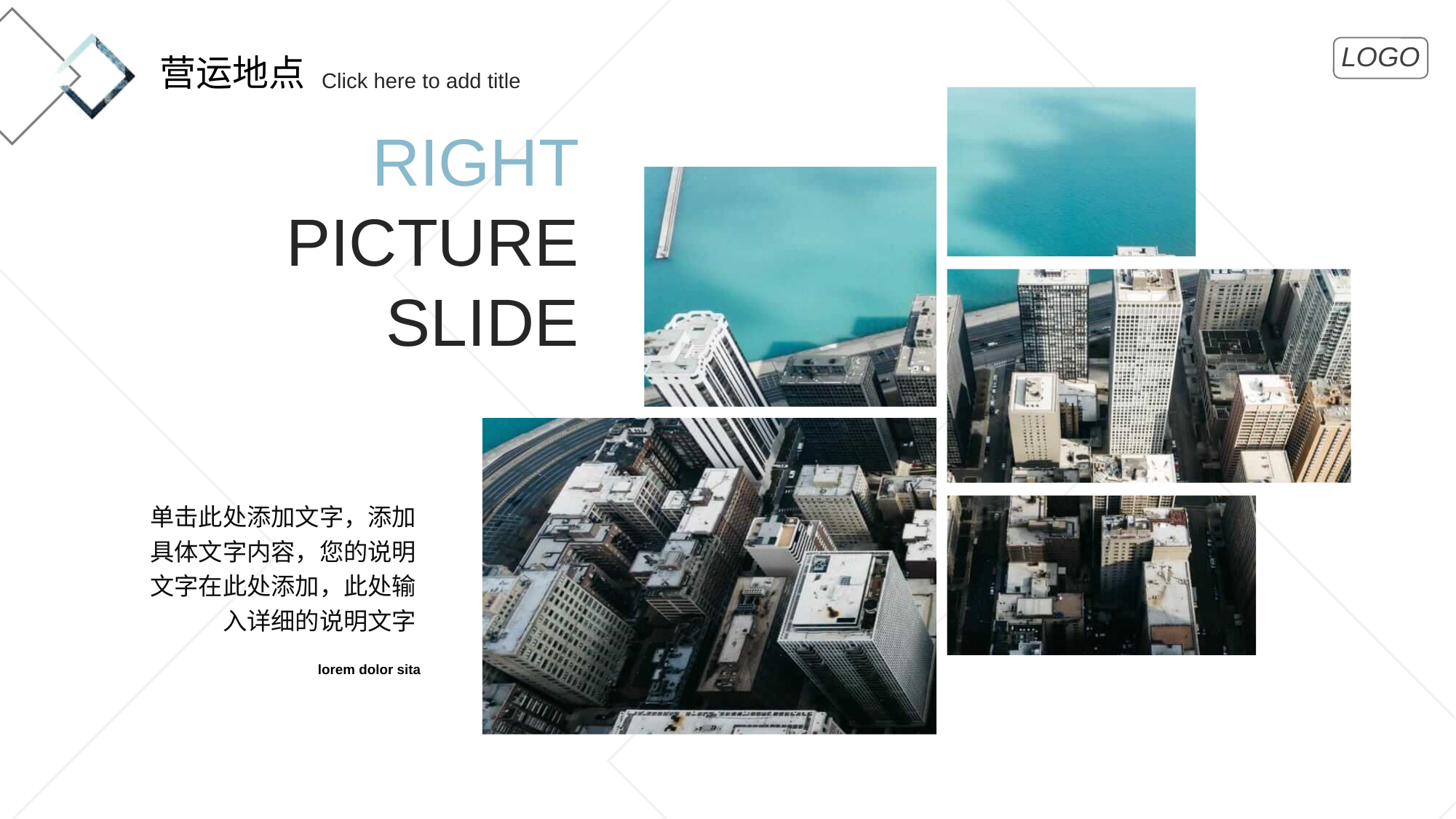

营运地点
Click here to add title

right
picture
slide
单击此处添加文字，添加具体文字内容，您的说明文字在此处添加，此处输入详细的说明文字
lorem dolor sita